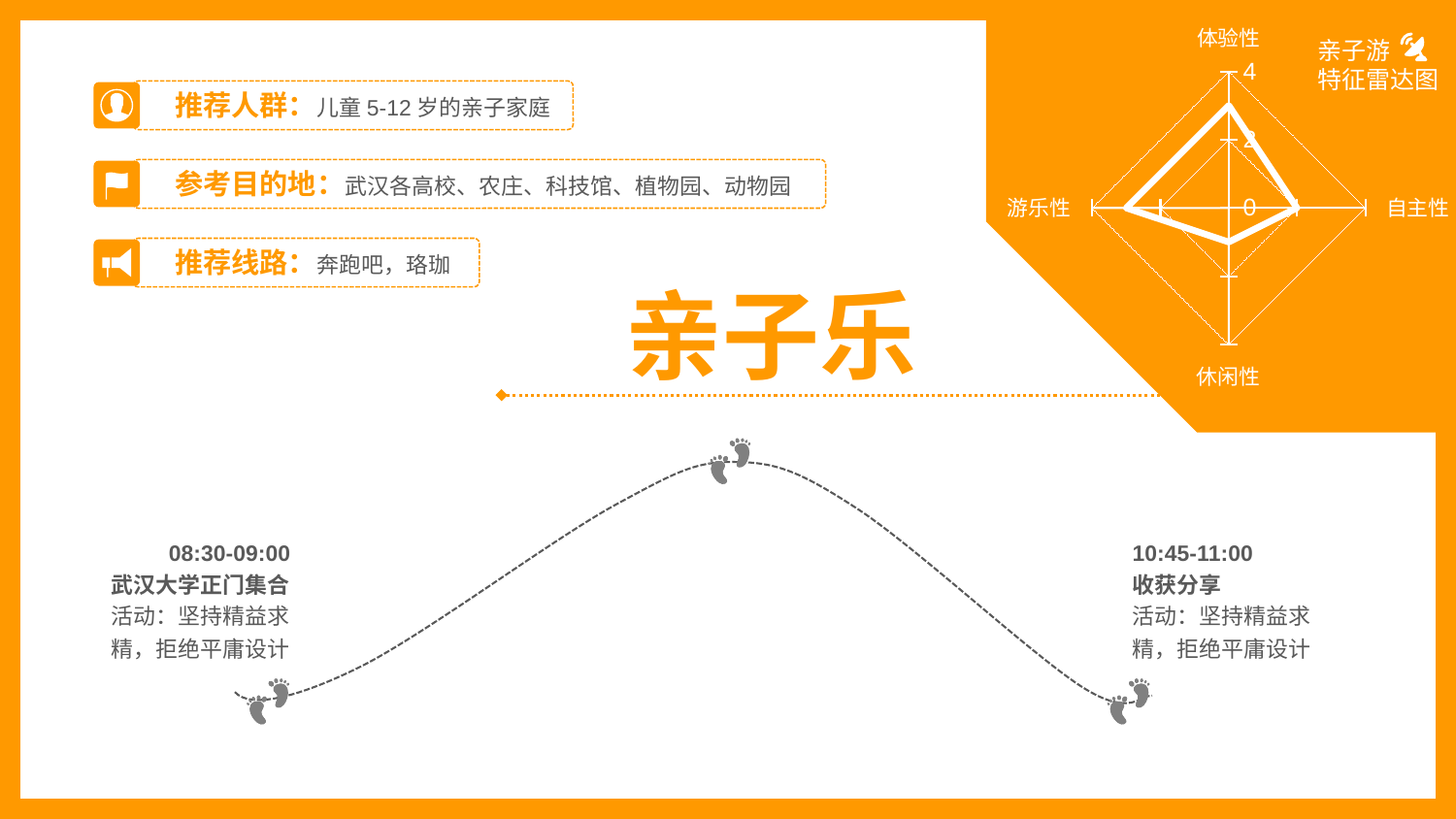

### Chart

| Category | 蜜月 |
|---|---|
| 体验性 | 3.0 |
| 自主性 | 2.0 |
| 休闲性 | 1.0 |
| 游乐性 | 3.0 |
亲子游
特征雷达图

推荐人群：儿童5-12岁的亲子家庭

参考目的地：武汉各高校、农庄、科技馆、植物园、动物园

推荐线路：奔跑吧，珞珈

亲子乐

08:30-09:00
武汉大学正门集合
活动：坚持精益求精，拒绝平庸设计
10:45-11:00
收获分享
活动：坚持精益求精，拒绝平庸设计